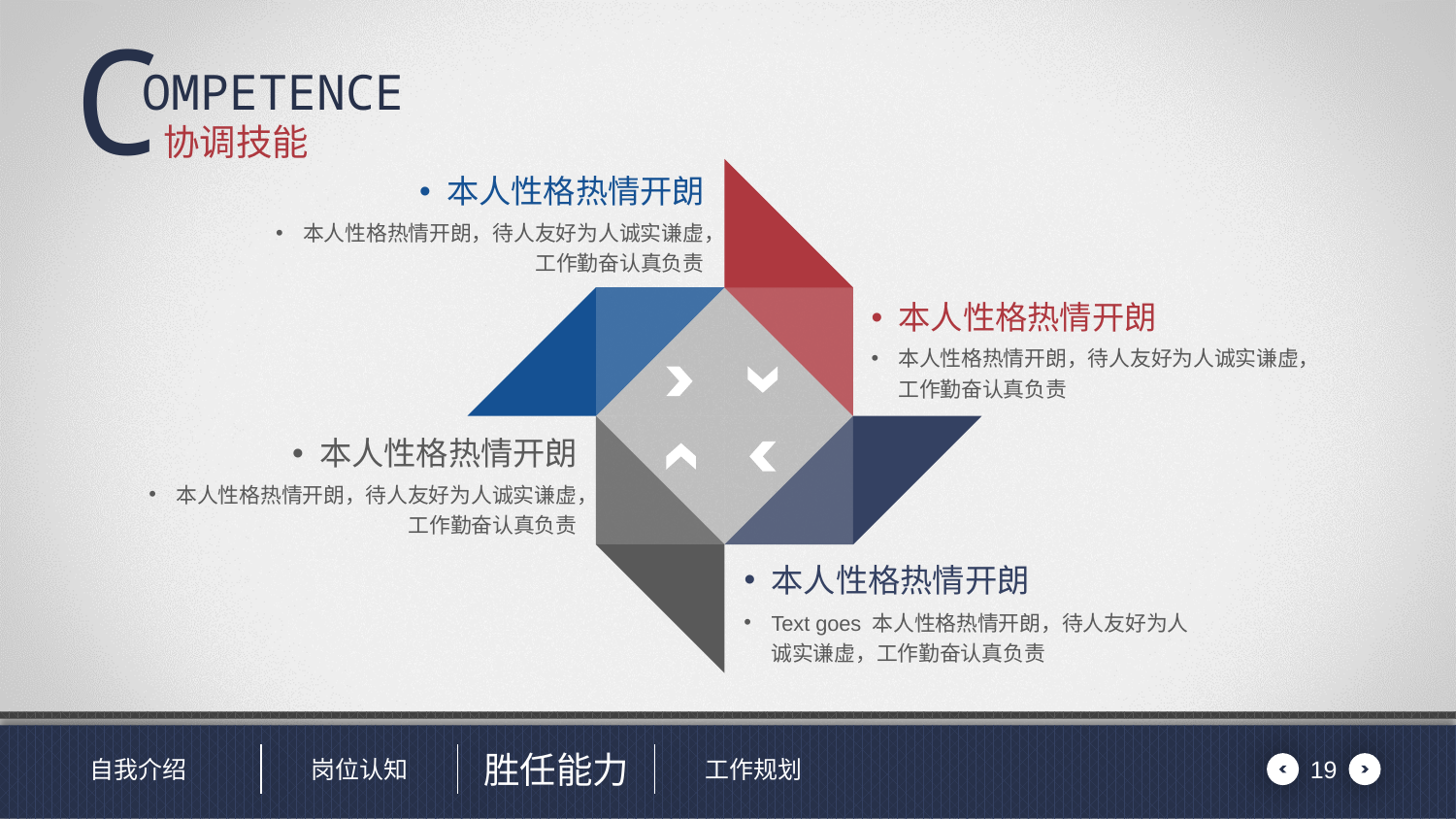

# 协调技能

本人性格热情开朗
本人性格热情开朗，待人友好为人诚实谦虚，工作勤奋认真负责
本人性格热情开朗
本人性格热情开朗，待人友好为人诚实谦虚，工作勤奋认真负责
本人性格热情开朗
本人性格热情开朗，待人友好为人诚实谦虚，工作勤奋认真负责
本人性格热情开朗
Text goes 本人性格热情开朗，待人友好为人诚实谦虚，工作勤奋认真负责

19